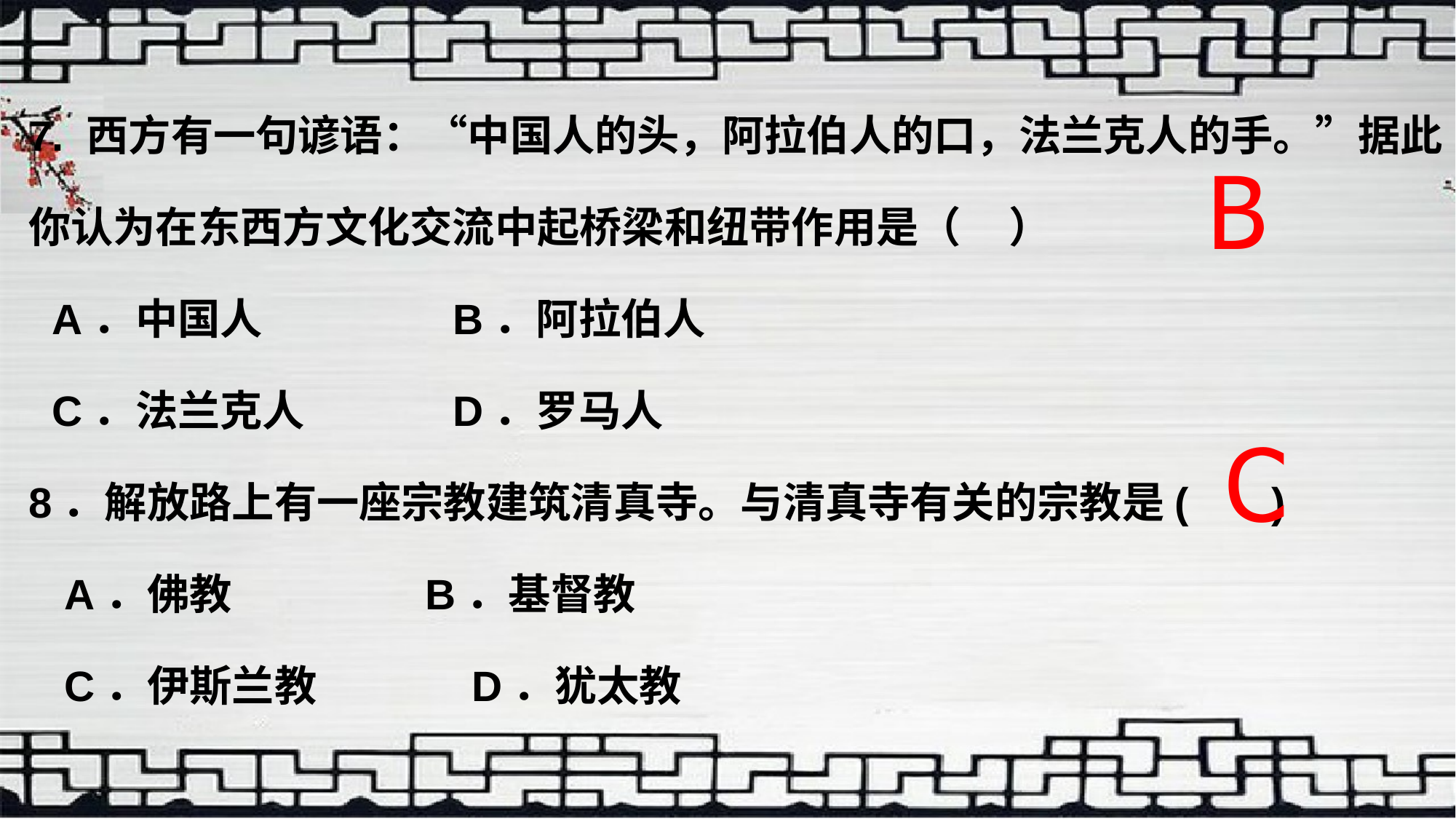

7. 西方有一句谚语：“中国人的头，阿拉伯人的口，法兰克人的手。”据此你认为在东西方文化交流中起桥梁和纽带作用是（     ）
  A．中国人	         B．阿拉伯人
  C．法兰克人	         D．罗马人
8．解放路上有一座宗教建筑清真寺。与清真寺有关的宗教是(       )
   A．佛教                   B．基督教
   C．伊斯兰教               D．犹太教
B
C